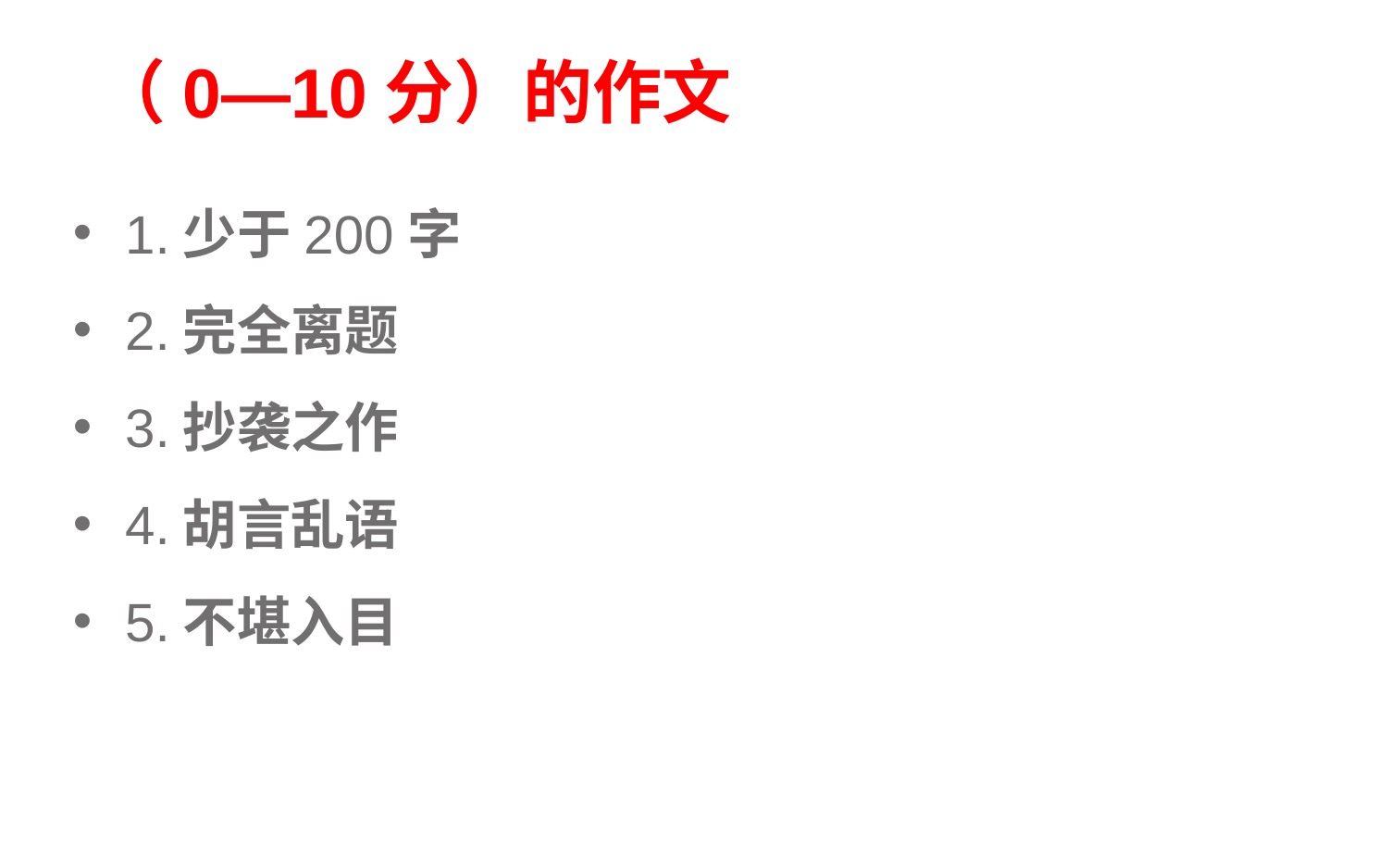

# （0—10分）的作文
1.少于200字
2.完全离题
3.抄袭之作
4.胡言乱语
5.不堪入目